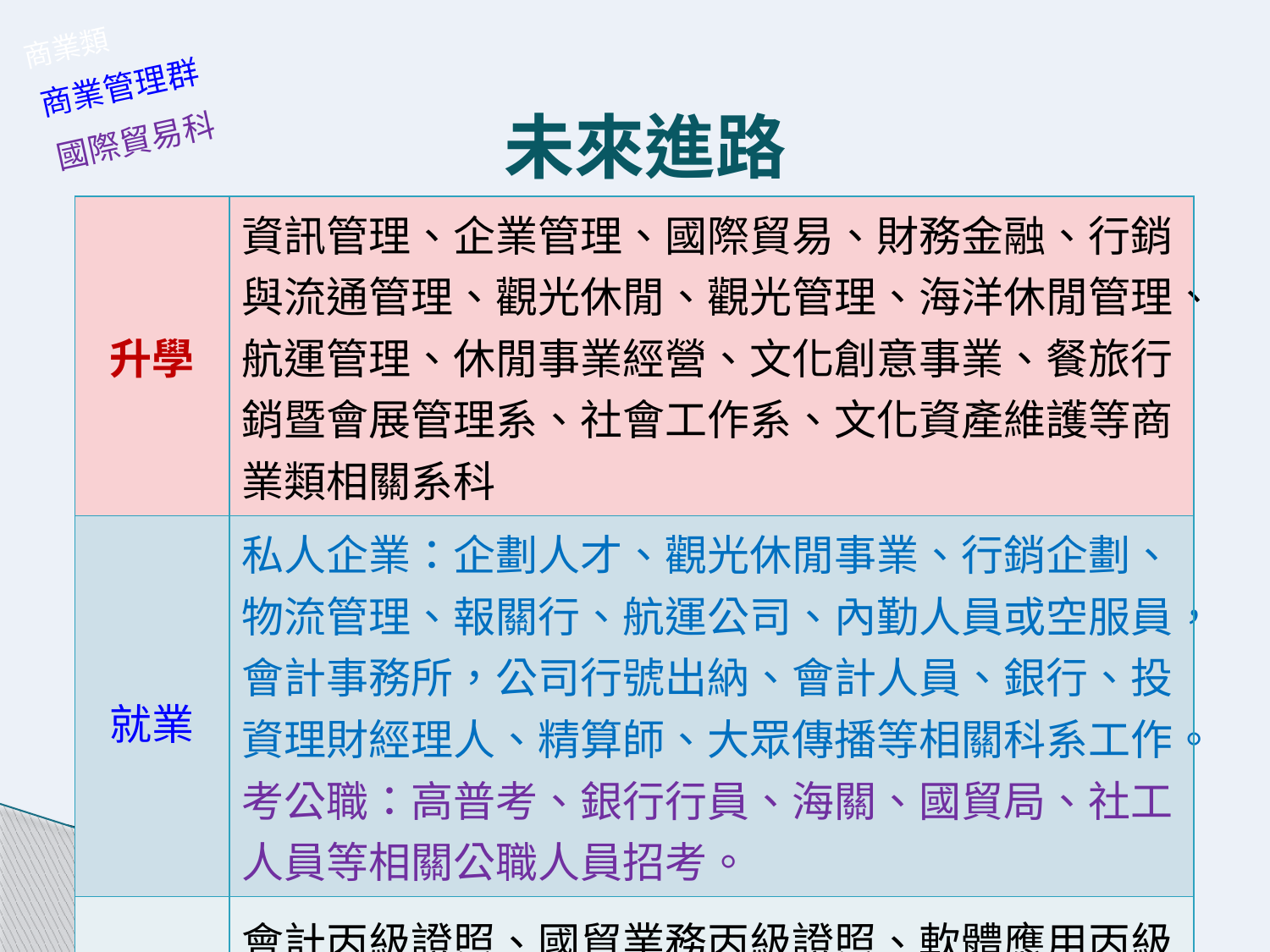

商業類
商業管理群
未來進路
國際貿易科
| 升學 | 資訊管理、企業管理、國際貿易、財務金融、行銷與流通管理、觀光休閒、觀光管理、海洋休閒管理、航運管理、休閒事業經營、文化創意事業、餐旅行銷暨會展管理系、社會工作系、文化資產維護等商業類相關系科 |
| --- | --- |
| 就業 | 私人企業：企劃人才、觀光休閒事業、行銷企劃、物流管理、報關行、航運公司、內勤人員或空服員，會計事務所，公司行號出納、會計人員、銀行、投資理財經理人、精算師、大眾傳播等相關科系工作。 考公職：高普考、銀行行員、海關、國貿局、社工人員等相關公職人員招考。 |
| 證照 | 會計丙級證照、國貿業務丙級證照、軟體應用丙級證照、中文輸入證照、英文輸入證照 |